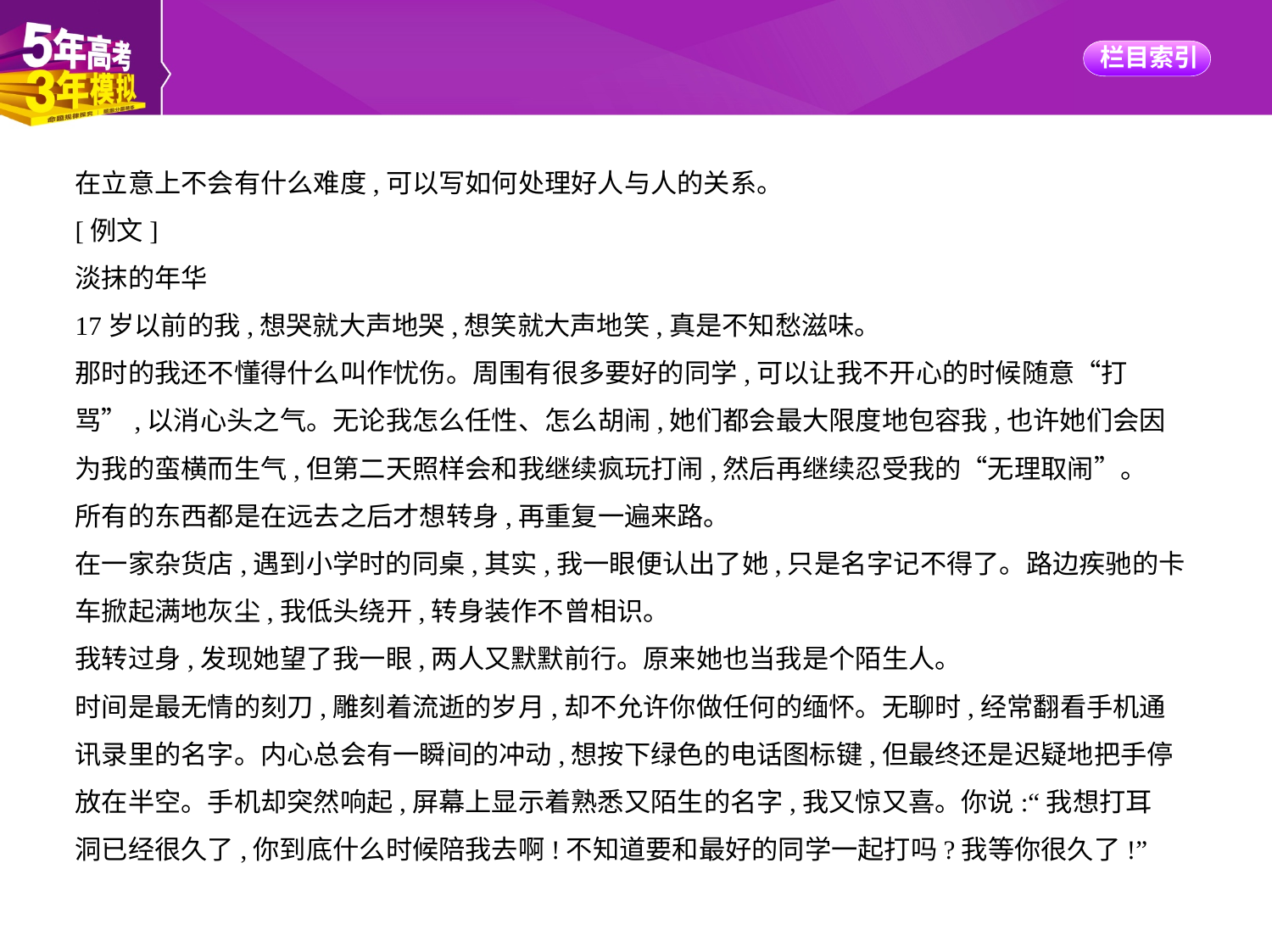

在立意上不会有什么难度,可以写如何处理好人与人的关系。
[例文]
淡抹的年华
17岁以前的我,想哭就大声地哭,想笑就大声地笑,真是不知愁滋味。
那时的我还不懂得什么叫作忧伤。周围有很多要好的同学,可以让我不开心的时候随意“打
骂”,以消心头之气。无论我怎么任性、怎么胡闹,她们都会最大限度地包容我,也许她们会因
为我的蛮横而生气,但第二天照样会和我继续疯玩打闹,然后再继续忍受我的“无理取闹”。
所有的东西都是在远去之后才想转身,再重复一遍来路。
在一家杂货店,遇到小学时的同桌,其实,我一眼便认出了她,只是名字记不得了。路边疾驰的卡
车掀起满地灰尘,我低头绕开,转身装作不曾相识。
我转过身,发现她望了我一眼,两人又默默前行。原来她也当我是个陌生人。
时间是最无情的刻刀,雕刻着流逝的岁月,却不允许你做任何的缅怀。无聊时,经常翻看手机通
讯录里的名字。内心总会有一瞬间的冲动,想按下绿色的电话图标键,但最终还是迟疑地把手停
放在半空。手机却突然响起,屏幕上显示着熟悉又陌生的名字,我又惊又喜。你说:“我想打耳
洞已经很久了,你到底什么时候陪我去啊!不知道要和最好的同学一起打吗?我等你很久了!”